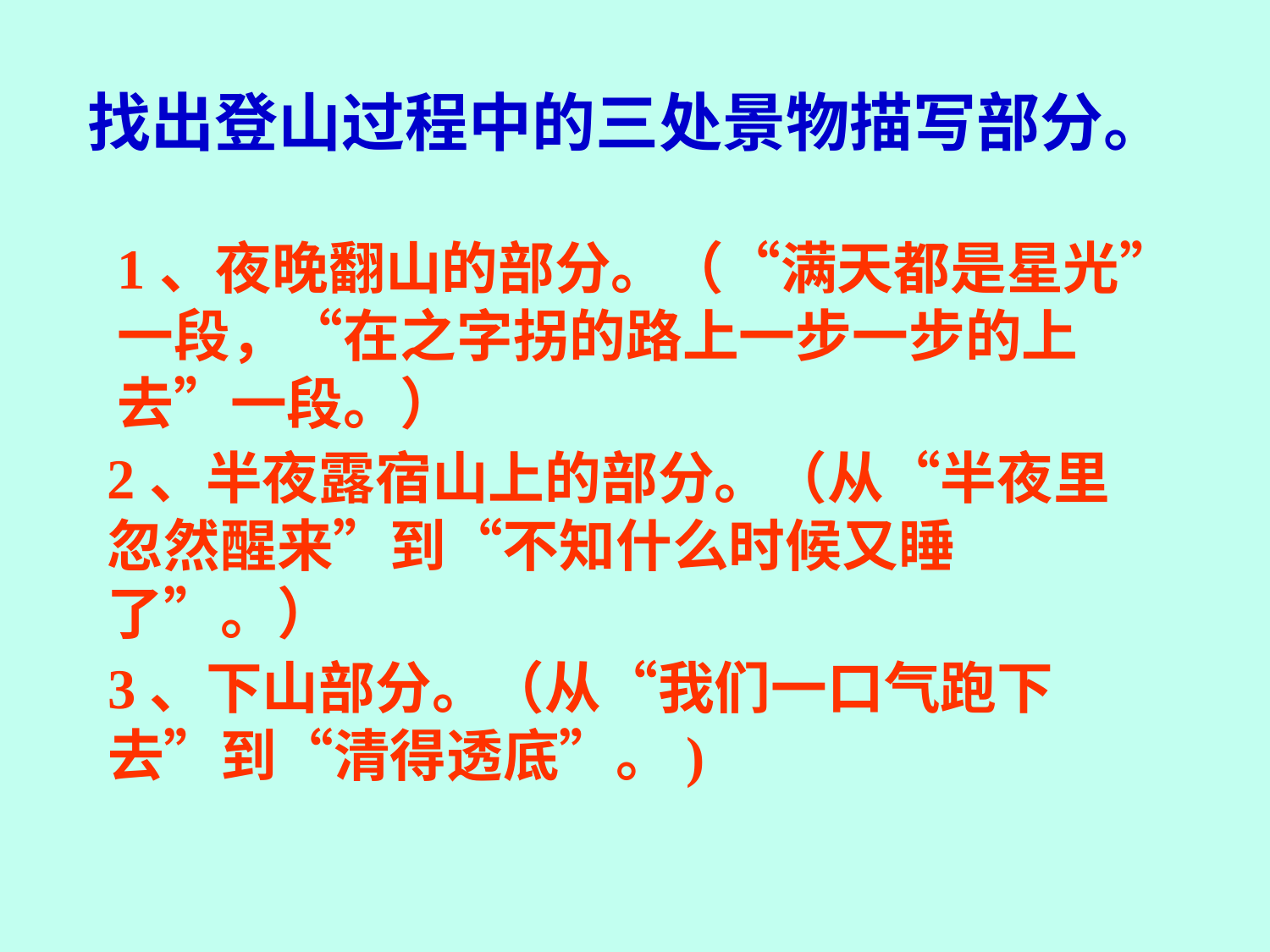

找出登山过程中的三处景物描写部分。
1、夜晚翻山的部分。（“满天都是星光”一段，“在之字拐的路上一步一步的上去”一段。）
2、半夜露宿山上的部分。（从“半夜里忽然醒来”到“不知什么时候又睡了”。）
3、下山部分。（从“我们一口气跑下去”到“清得透底”。)